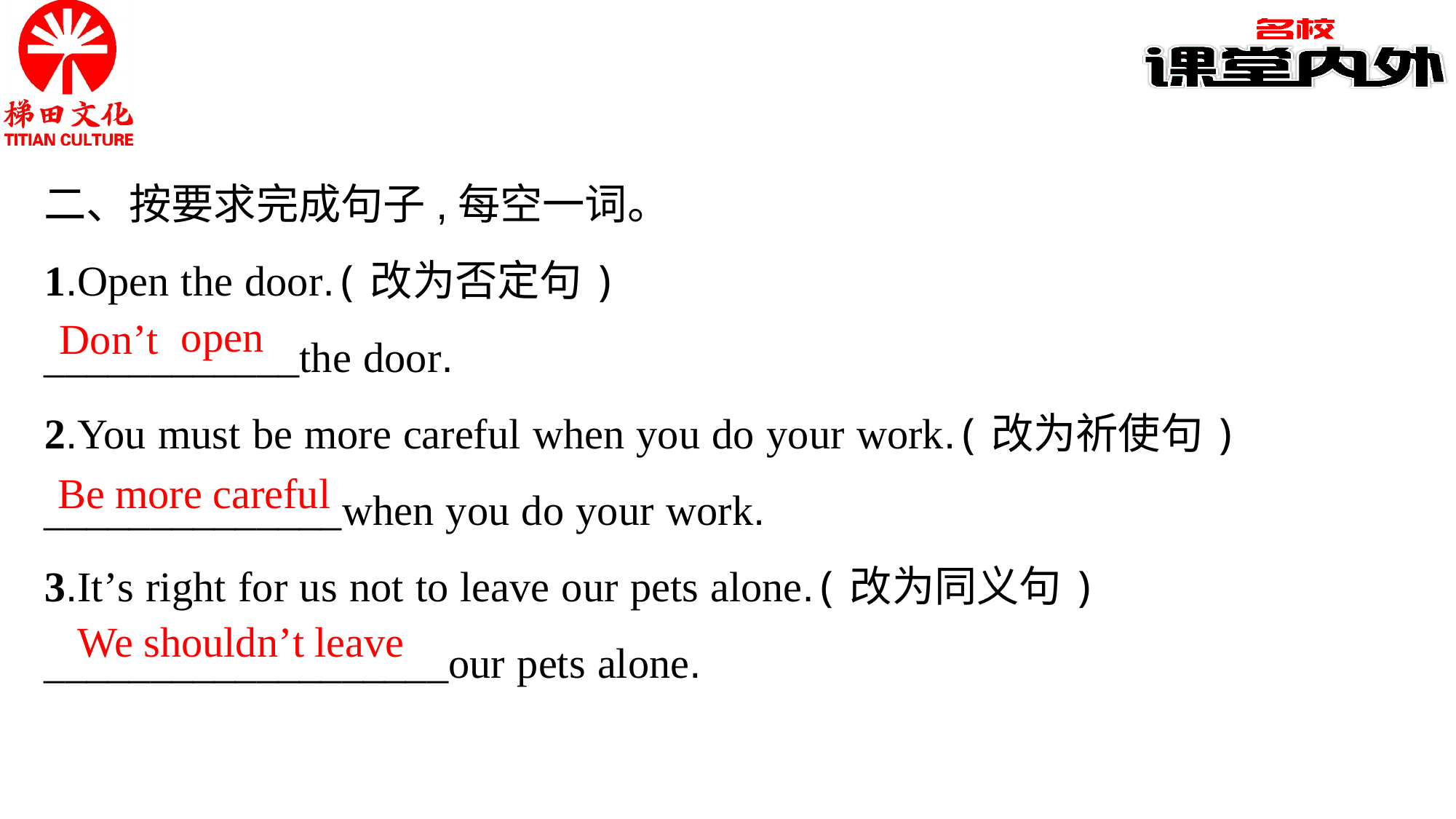

二、按要求完成句子,每空一词。
1.Open the door.(改为否定句)
____________the door.
2.You must be more careful when you do your work.(改为祈使句)
______________when you do your work.
3.It’s right for us not to leave our pets alone.(改为同义句)
___________________our pets alone.
open
Don’t
Be more careful
We shouldn’t leave